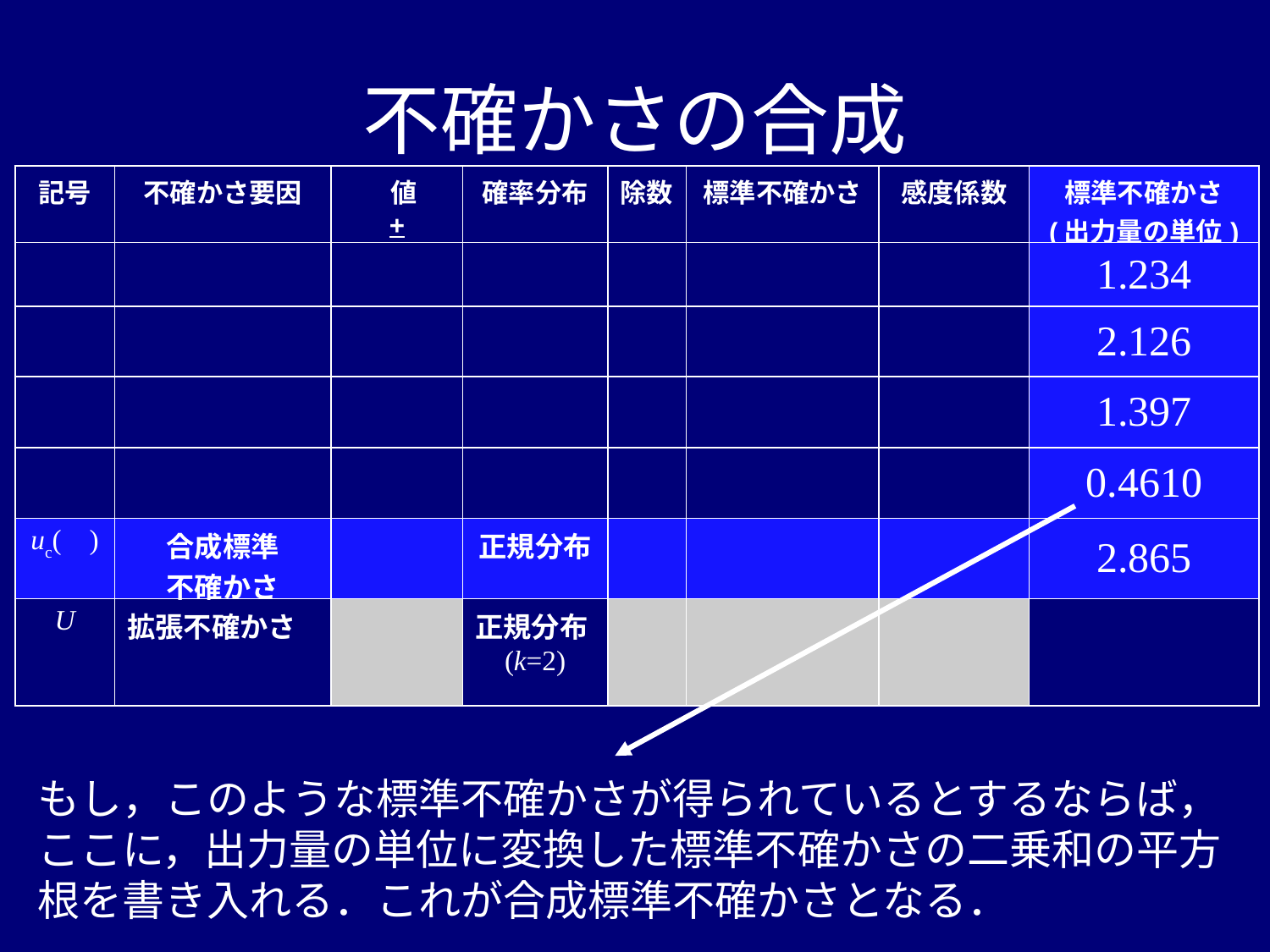

# 不確かさの合成
| 記号 | 不確かさ要因 | 値 + | 確率分布 | 除数 | 標準不確かさ | 感度係数 | 標準不確かさ (出力量の単位) |
| --- | --- | --- | --- | --- | --- | --- | --- |
|  |  |  |  |  |  |  | 1.234 |
|  |  |  |  |  |  |  | 2.126 |
|  |  |  |  |  |  |  | 1.397 |
|  |  |  |  |  |  |  | 0.4610 |
| uc( ) | 合成標準 不確かさ |  | 正規分布 |  |  |  | 2.865 |
| U | 拡張不確かさ |  | 正規分布(k=2) |  |  |  |  |

もし，このような標準不確かさが得られているとするならば，ここに，出力量の単位に変換した標準不確かさの二乗和の平方根を書き入れる．これが合成標準不確かさとなる．